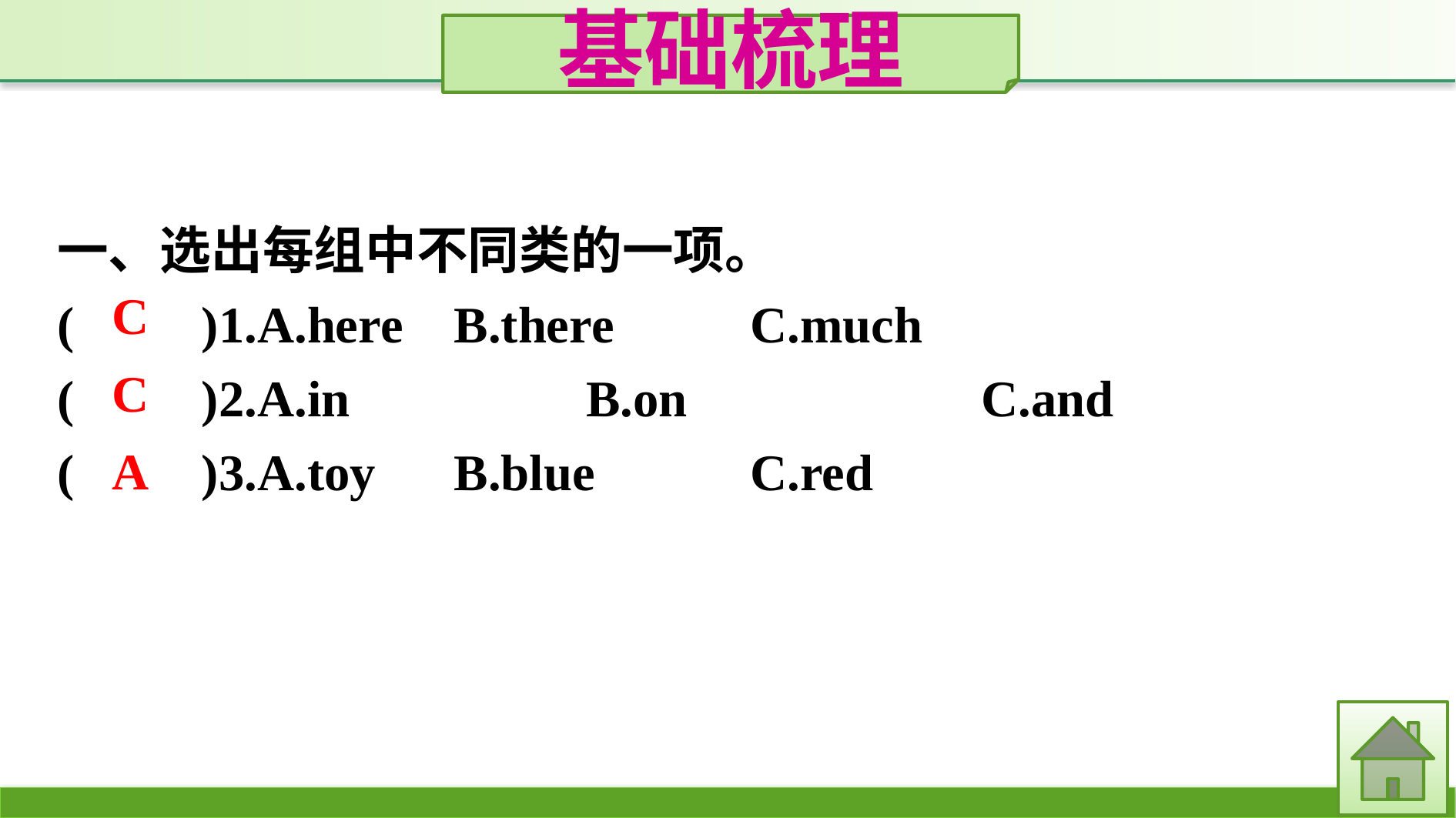

基础梳理
一、选出每组中不同类的一项。
(　　)1.A.here	B.there		C.much
(　　)2.A.in		B.on			C.and
(　　)3.A.toy	B.blue		C.red
C
C
A